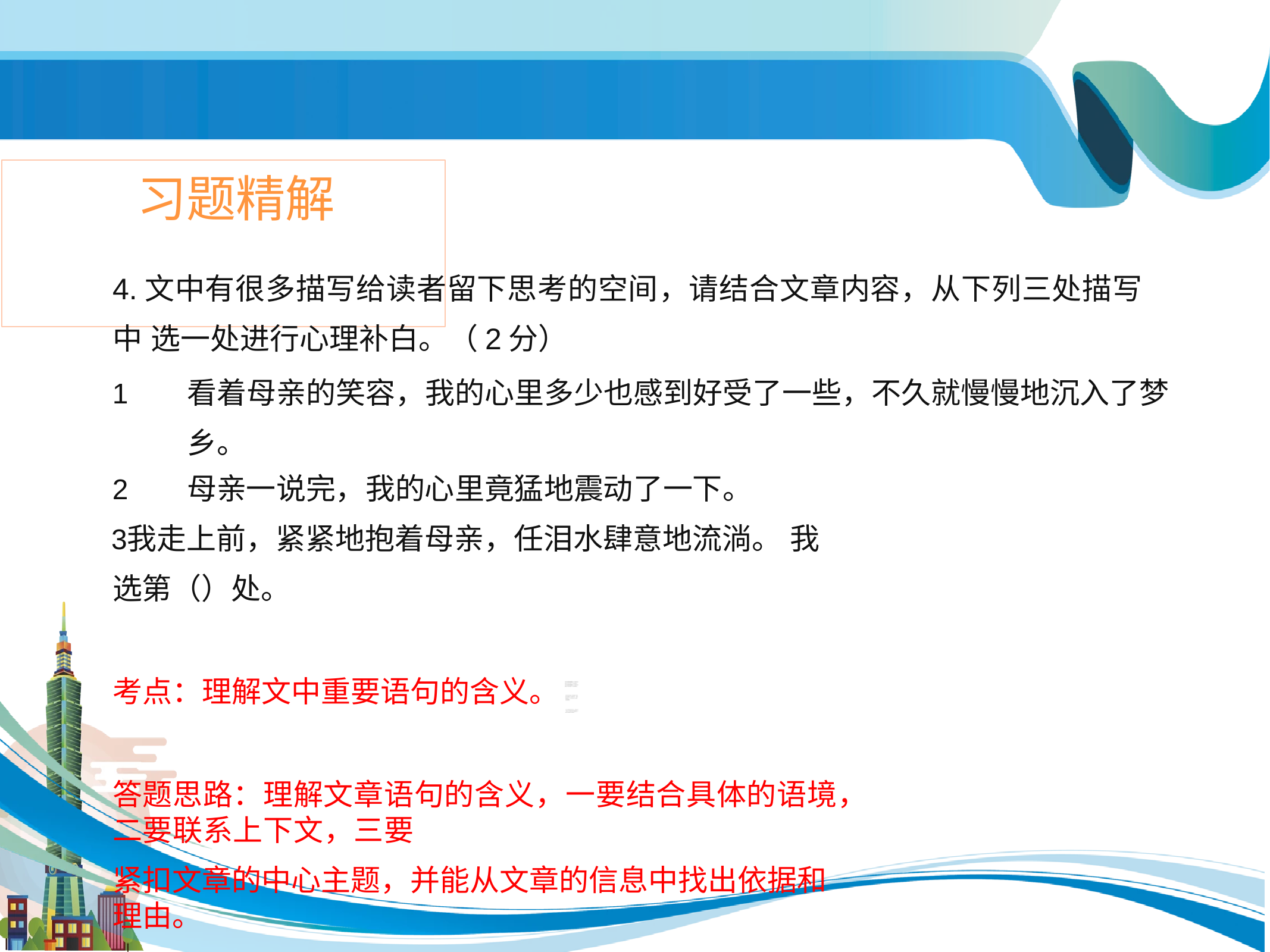

# 习题精解
4.文中有很多描写给读者留下思考的空间，请结合文章内容，从下列三处描写中 选一处进行心理补白。（2分）
看着母亲的笑容，我的心里多少也感到好受了一些，不久就慢慢地沉入了梦 乡。
母亲一说完，我的心里竟猛地震动了一下。
我走上前，紧紧地抱着母亲，任泪水肆意地流淌。 我选第（）处。

考点：理解文中重要语句的含义。

答题思路：理解文章语句的含义，一要结合具体的语境，二要联系上下文，三要
紧扣文章的中心主题，并能从文章的信息中找出依据和理由。